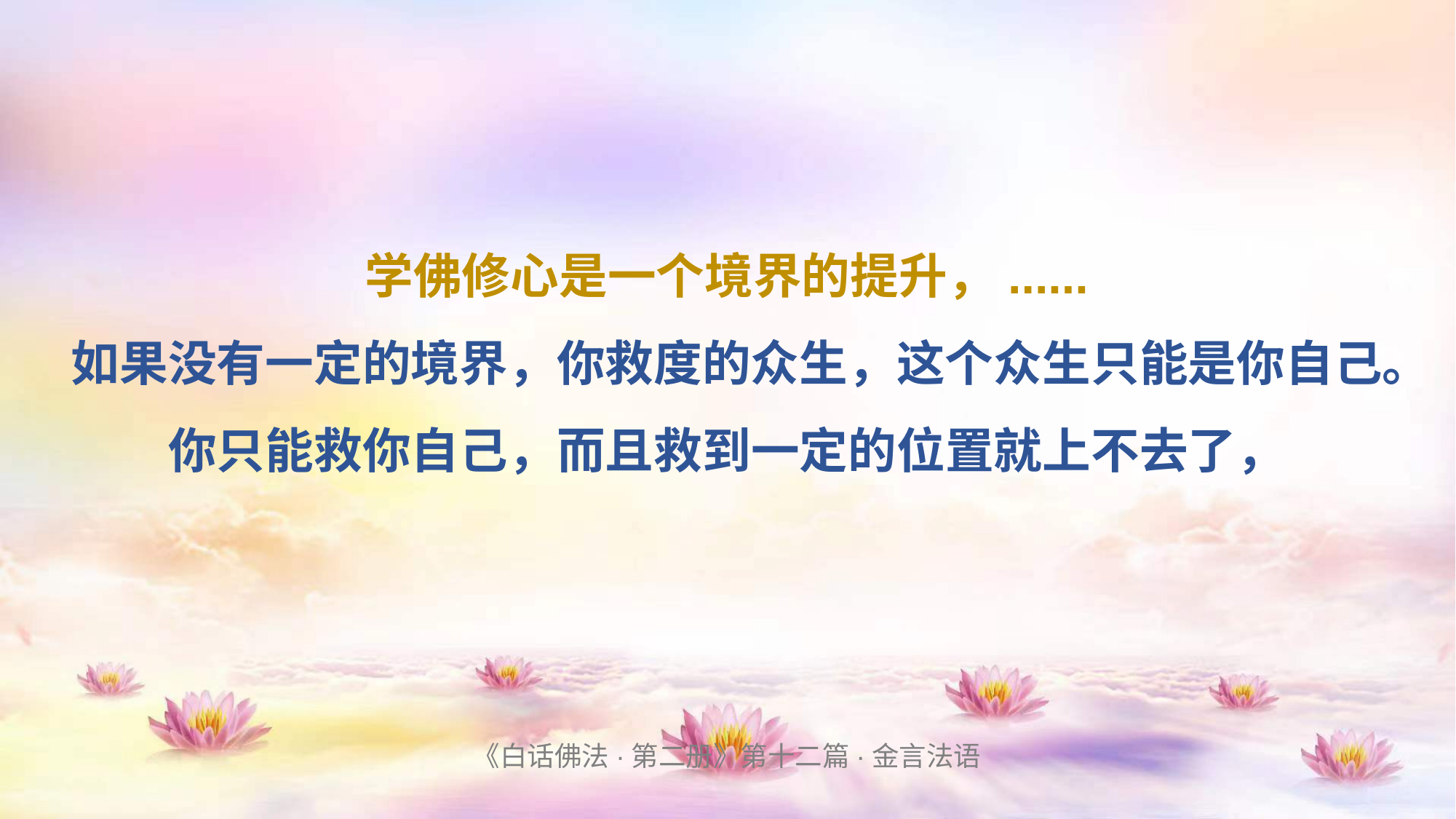

# 学佛修心是一个境界的提升，...... 如果没有一定的境界，你救度的众生，这个众生只能是你自己。你只能救你自己，而且救到一定的位置就上不去了，
《白话佛法·第二册》第十二篇·金言法语